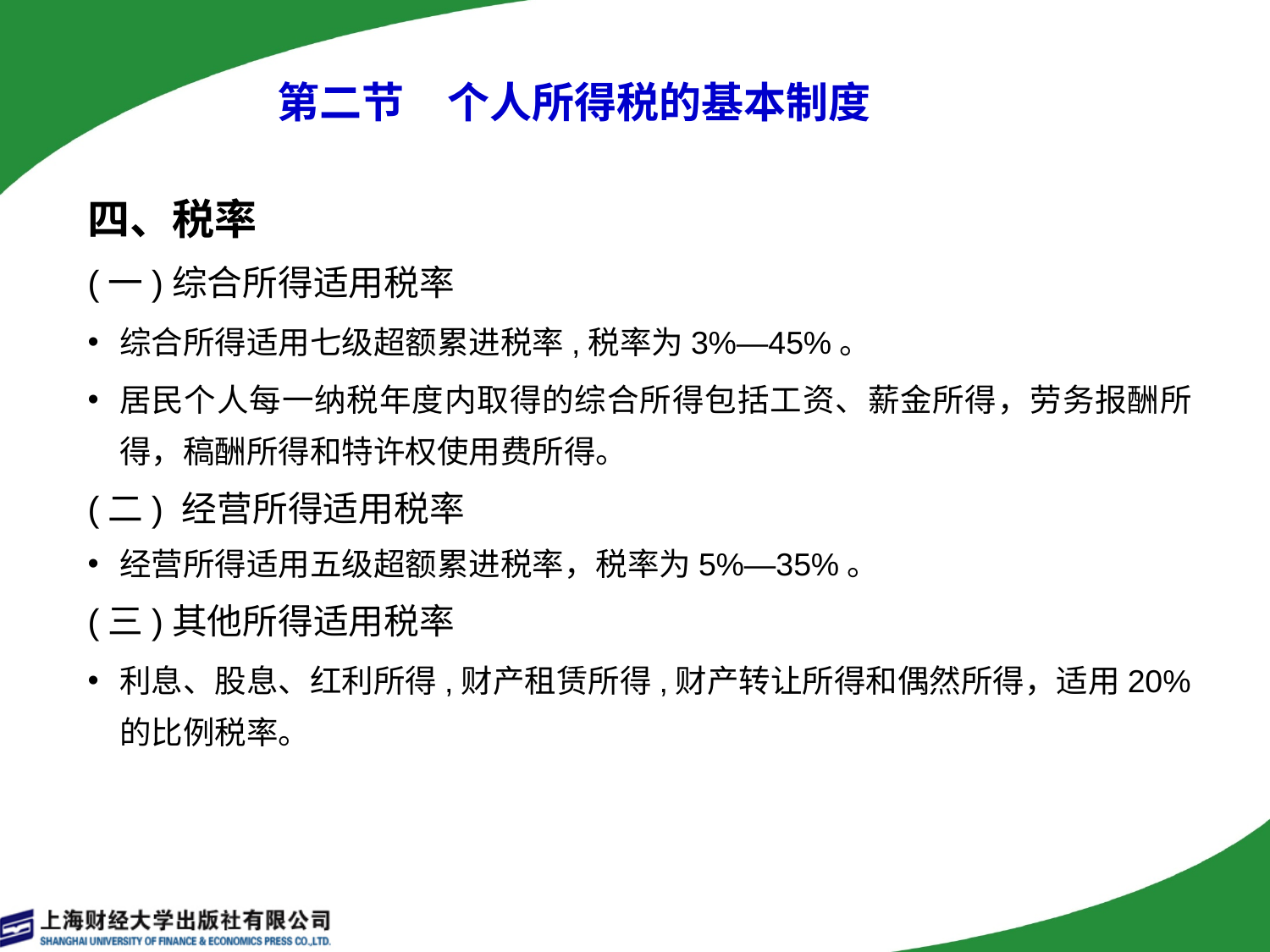

# 第二节　个人所得税的基本制度
四、税率
(一)综合所得适用税率
综合所得适用七级超额累进税率,税率为3%—45%。
居民个人每一纳税年度内取得的综合所得包括工资、薪金所得，劳务报酬所得，稿酬所得和特许权使用费所得。
(二) 经营所得适用税率
经营所得适用五级超额累进税率，税率为5%—35%。
(三)其他所得适用税率
利息、股息、红利所得,财产租赁所得,财产转让所得和偶然所得，适用20%的比例税率。